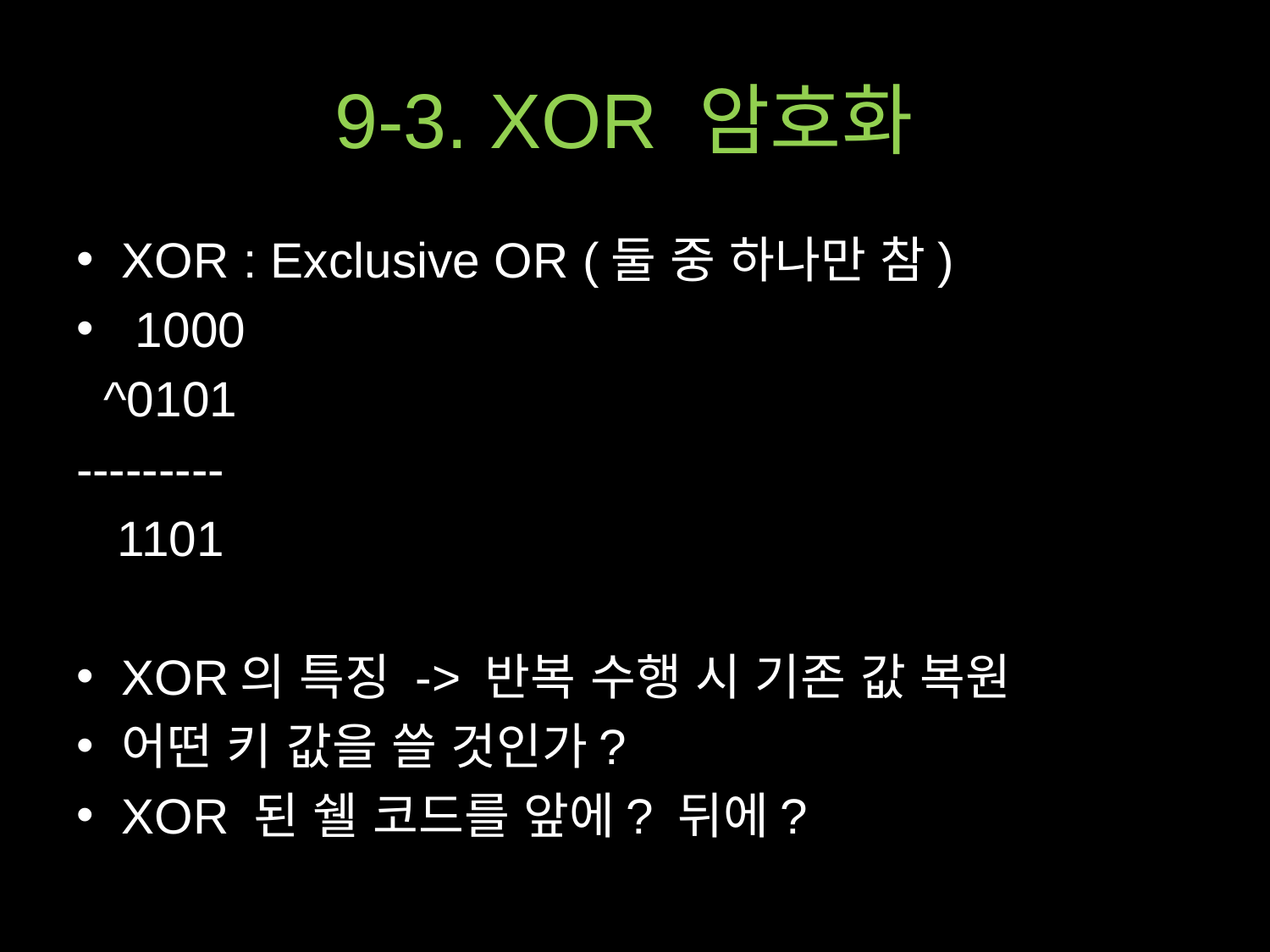

# 9-3. XOR 암호화
XOR : Exclusive OR (둘 중 하나만 참)
 1000
  ^0101
---------
   1101

XOR의 특징 -> 반복 수행 시 기존 값 복원
어떤 키 값을 쓸 것인가?
XOR 된 쉘 코드를 앞에? 뒤에?